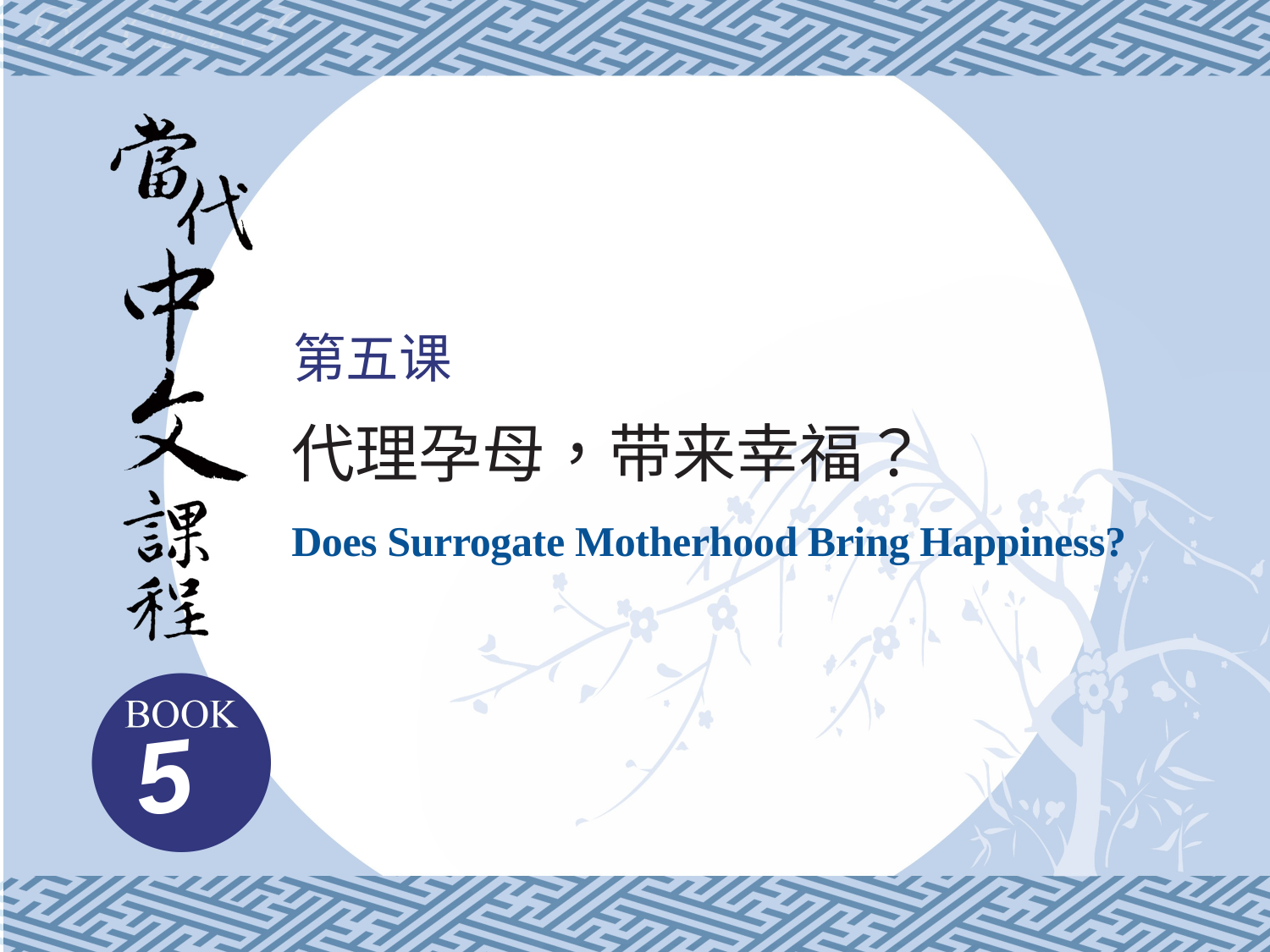

第五课
代理孕母，带来幸福？
Does Surrogate Motherhood Bring Happiness?
5